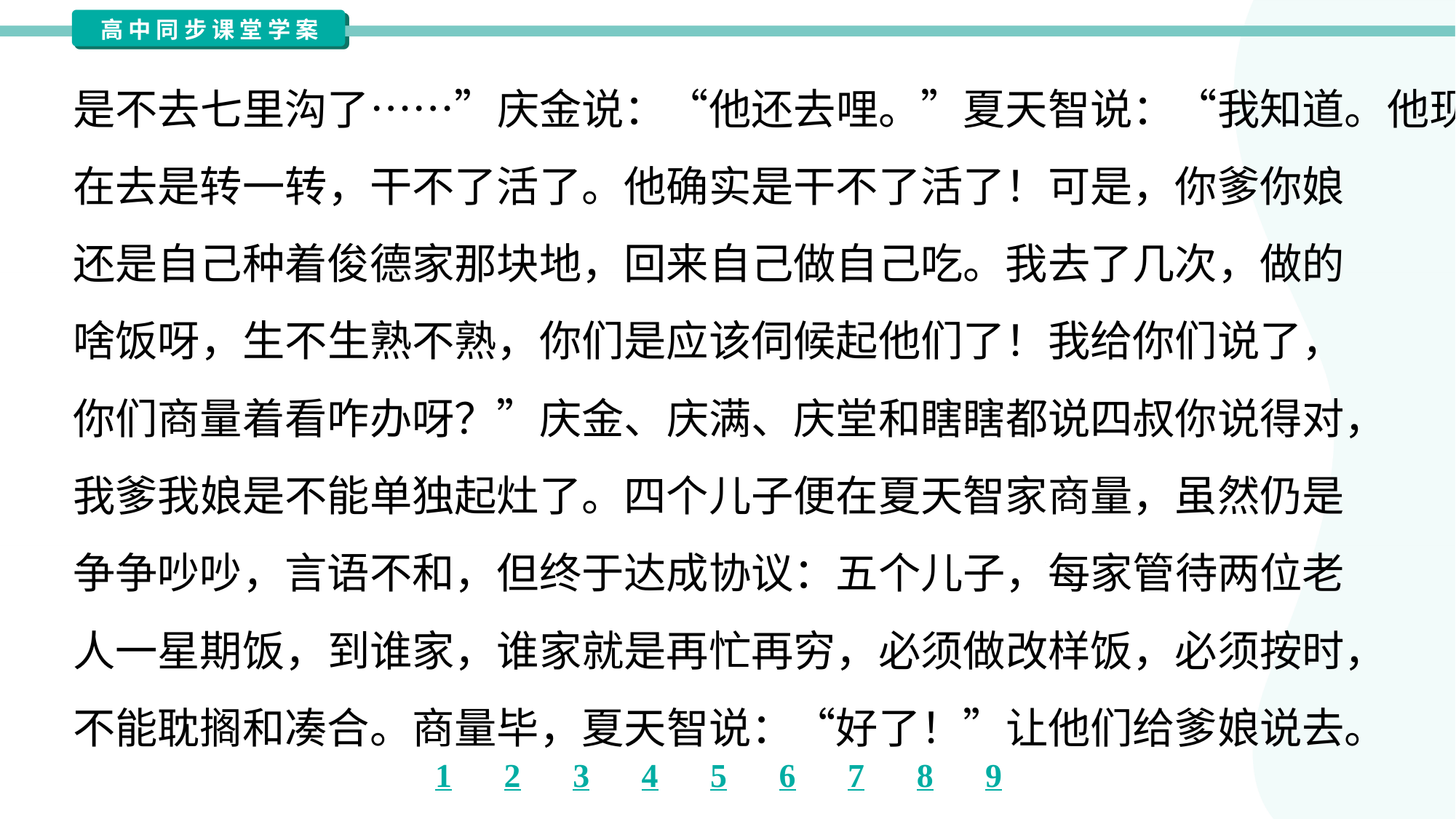

是不去七里沟了……”庆金说：“他还去哩。”夏天智说：“我知道。他现
在去是转一转，干不了活了。他确实是干不了活了！可是，你爹你娘
还是自己种着俊德家那块地，回来自己做自己吃。我去了几次，做的
啥饭呀，生不生熟不熟，你们是应该伺候起他们了！我给你们说了，
你们商量着看咋办呀？”庆金、庆满、庆堂和瞎瞎都说四叔你说得对，
我爹我娘是不能单独起灶了。四个儿子便在夏天智家商量，虽然仍是
争争吵吵，言语不和，但终于达成协议：五个儿子，每家管待两位老
人一星期饭，到谁家，谁家就是再忙再穷，必须做改样饭，必须按时，
不能耽搁和凑合。商量毕，夏天智说：“好了！”让他们给爹娘说去。